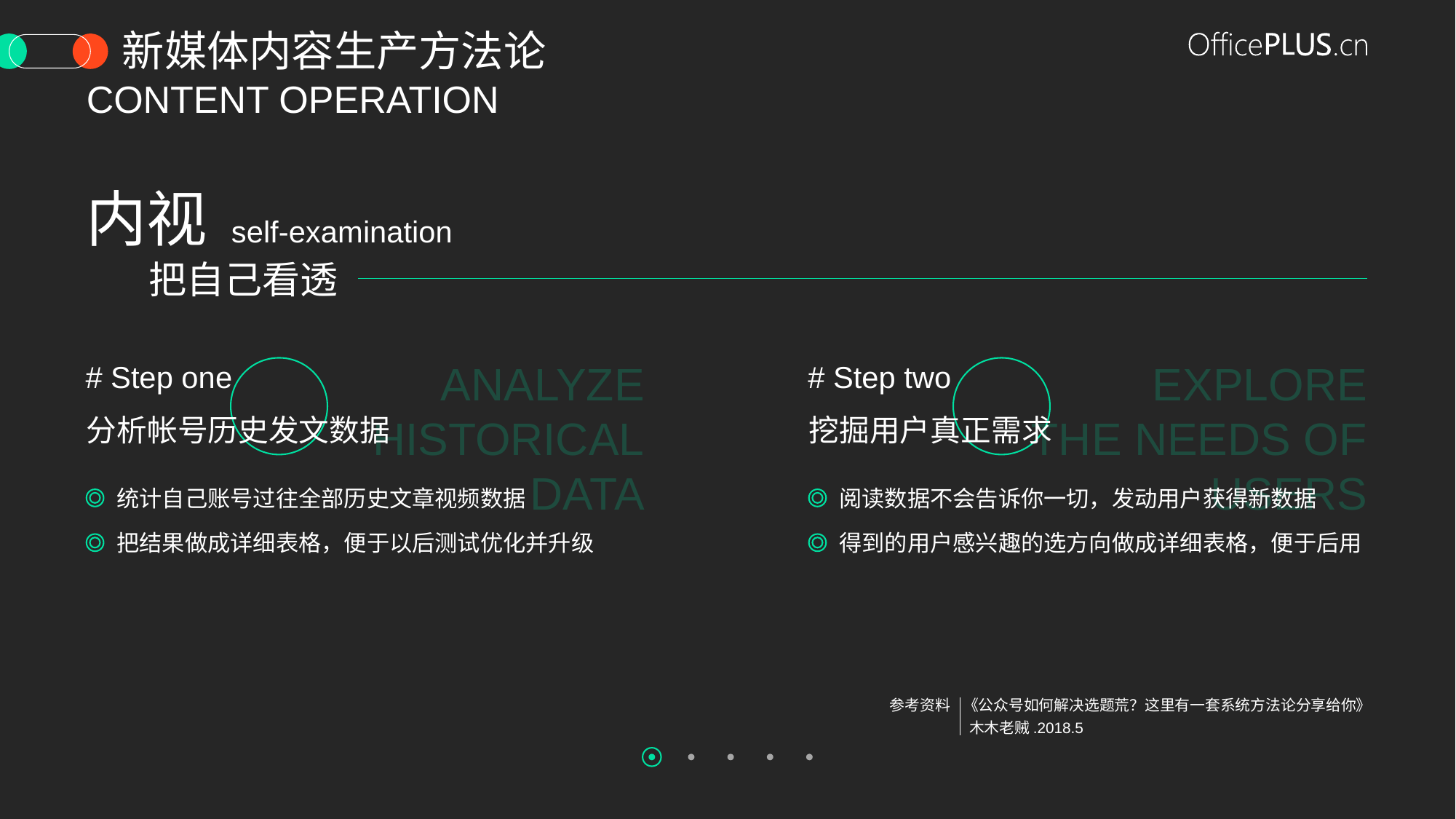

新媒体内容生产方法论
Content operation
内视
self-examination
把自己看透
Analyze
historical
data
Explore
the needs of
users
# Step one

# Step two

分析帐号历史发文数据
挖掘用户真正需求
统计自己账号过往全部历史文章视频数据
阅读数据不会告诉你一切，发动用户获得新数据

把结果做成详细表格，便于以后测试优化并升级
得到的用户感兴趣的选方向做成详细表格，便于后用

参考资料
《公众号如何解决选题荒？这里有一套系统方法论分享给你》
木木老贼.2018.5